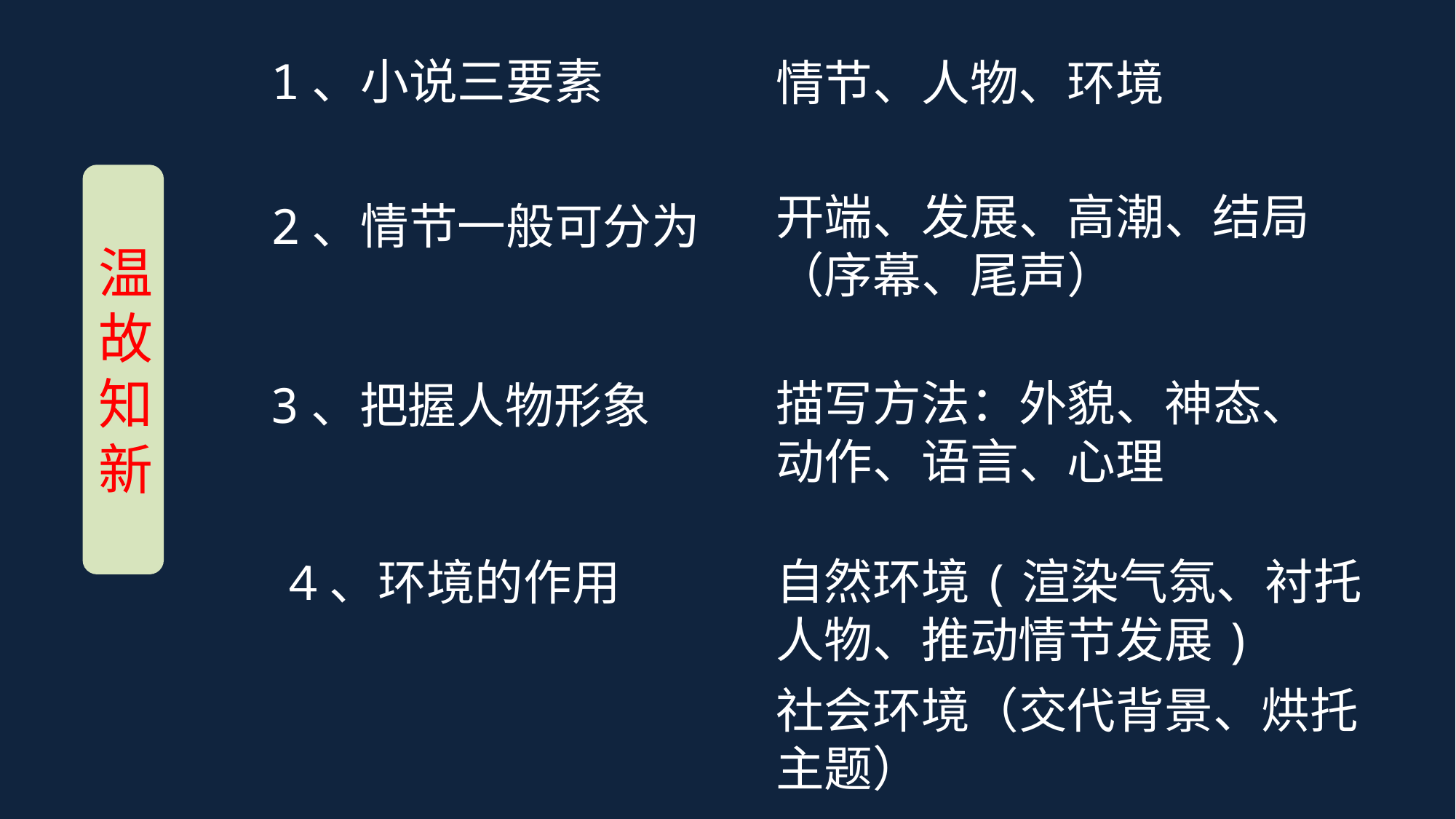

1、小说三要素
情节、人物、环境
温故知新
开端、发展、高潮、结局（序幕、尾声）
2、情节一般可分为
描写方法：外貌、神态、动作、语言、心理
3、把握人物形象
自然环境(渲染气氛、衬托人物、推动情节发展)
4、环境的作用
社会环境（交代背景、烘托主题）